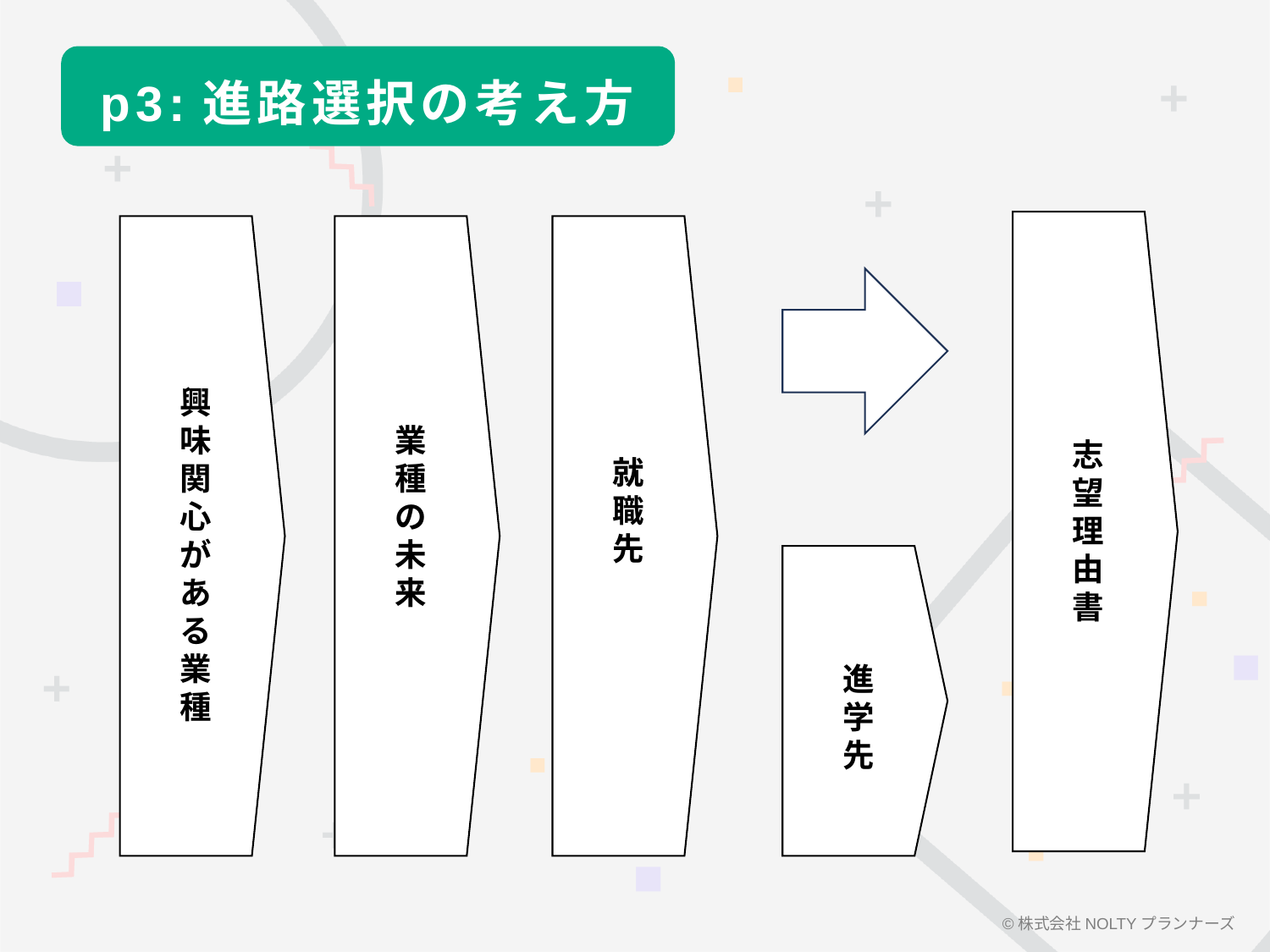

p3:進路選択の考え方

興味関心がある業種

業種
の未来
志望理由書
就職先

進学先